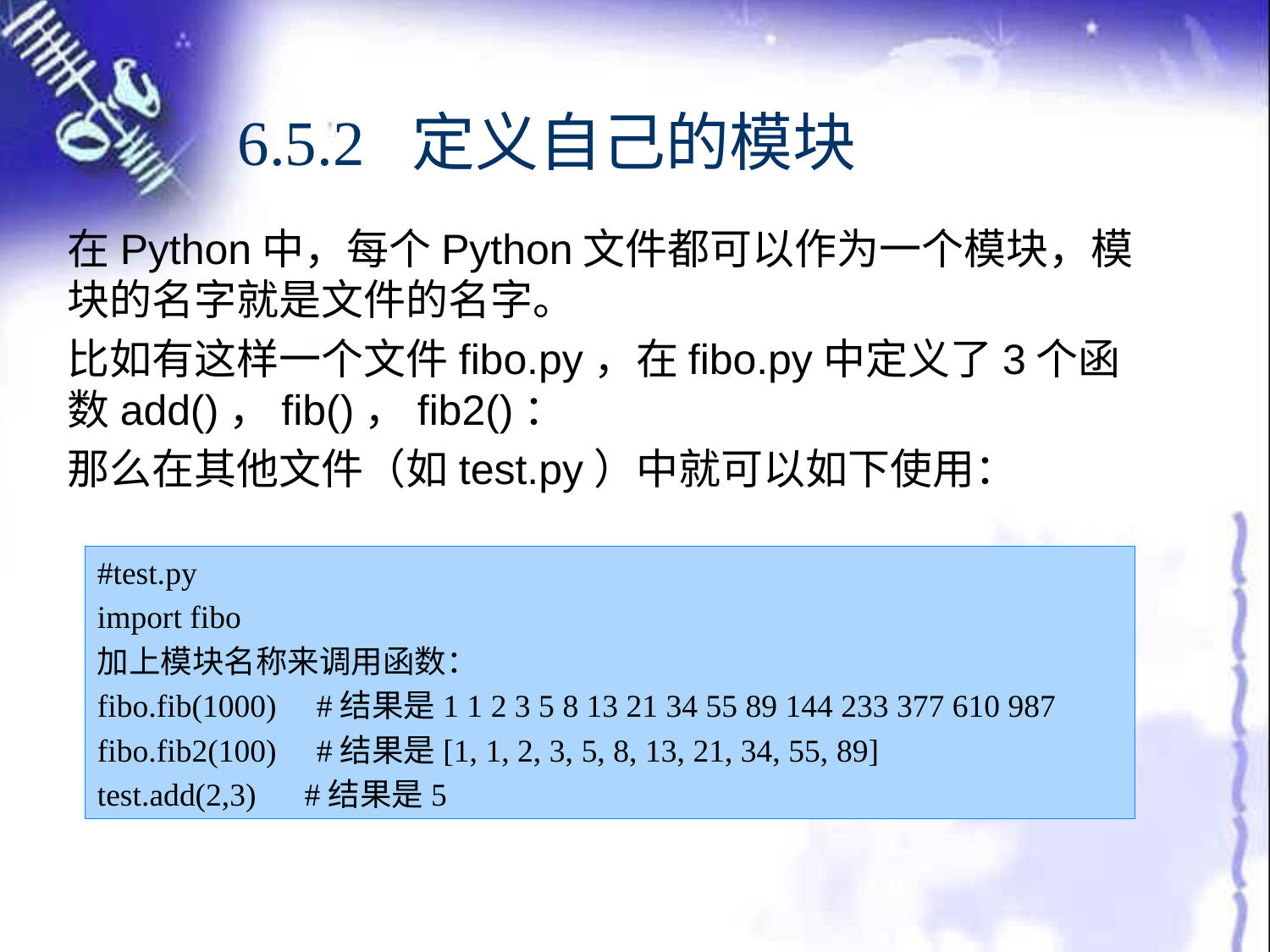

# 6.5.2  定义自己的模块
在Python中，每个Python文件都可以作为一个模块，模块的名字就是文件的名字。
比如有这样一个文件fibo.py，在fibo.py中定义了3个函数add()，fib()，fib2()：
那么在其他文件（如test.py）中就可以如下使用：

#test.py
import fibo
加上模块名称来调用函数：
fibo.fib(1000)     #结果是1 1 2 3 5 8 13 21 34 55 89 144 233 377 610 987
fibo.fib2(100)     #结果是[1, 1, 2, 3, 5, 8, 13, 21, 34, 55, 89]
test.add(2,3)      #结果是5